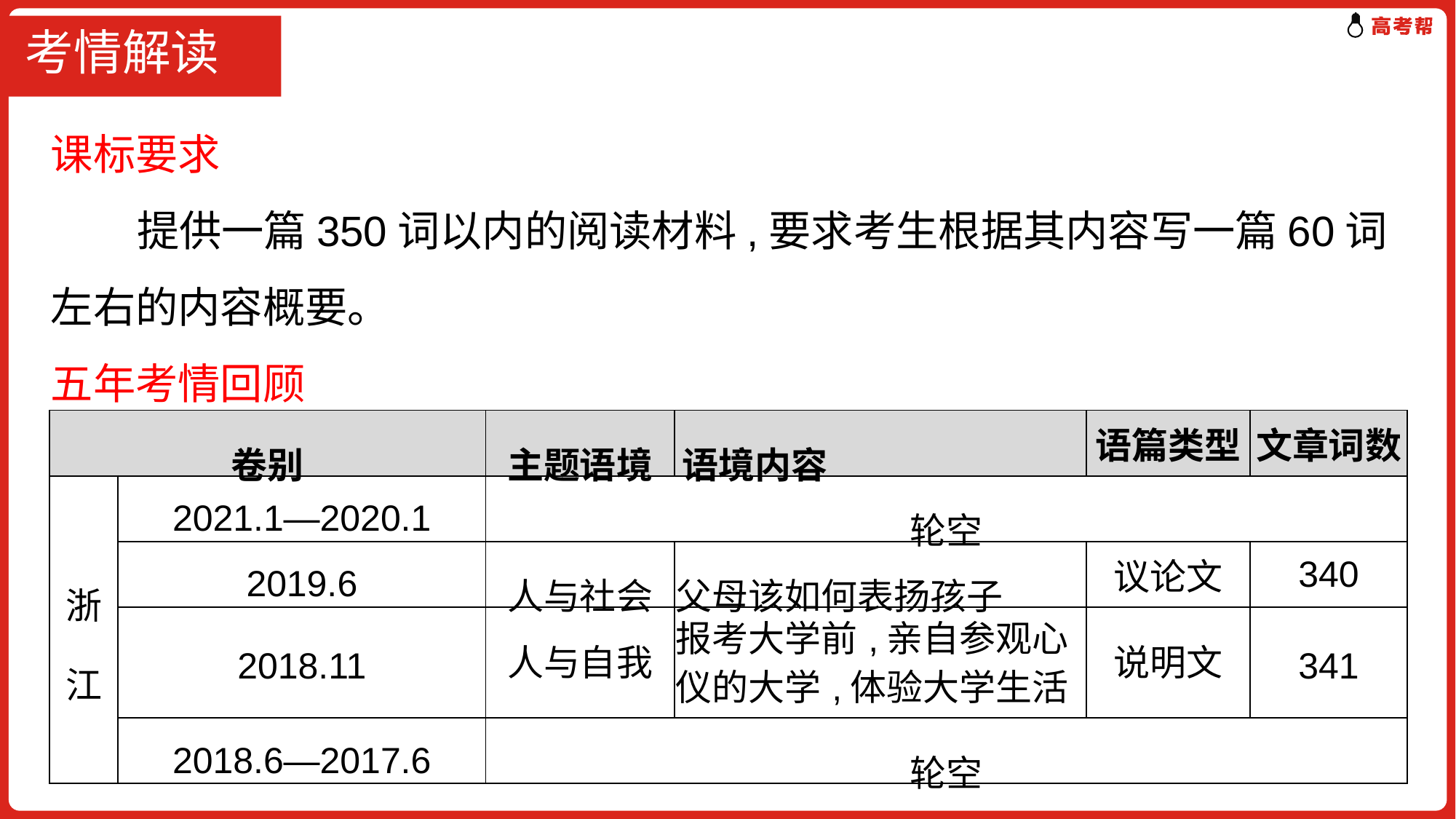

# 考情解读
课标要求
        提供一篇350词以内的阅读材料,要求考生根据其内容写一篇60词左右的内容概要。
五年考情回顾
| 卷别 |  | 主题语境 | 语境内容 | 语篇类型 | 文章词数 |
| --- | --- | --- | --- | --- | --- |
| 浙江 | 2021.1—2020.1 | 轮空 |  |  |  |
|  | 2019.6 | 人与社会 | 父母该如何表扬孩子 | 议论文 | 340 |
|  | 2018.11 | 人与自我 | 报考大学前,亲自参观心仪的大学,体验大学生活 | 说明文 | 341 |
|  | 2018.6—2017.6 | 轮空 |  |  |  |